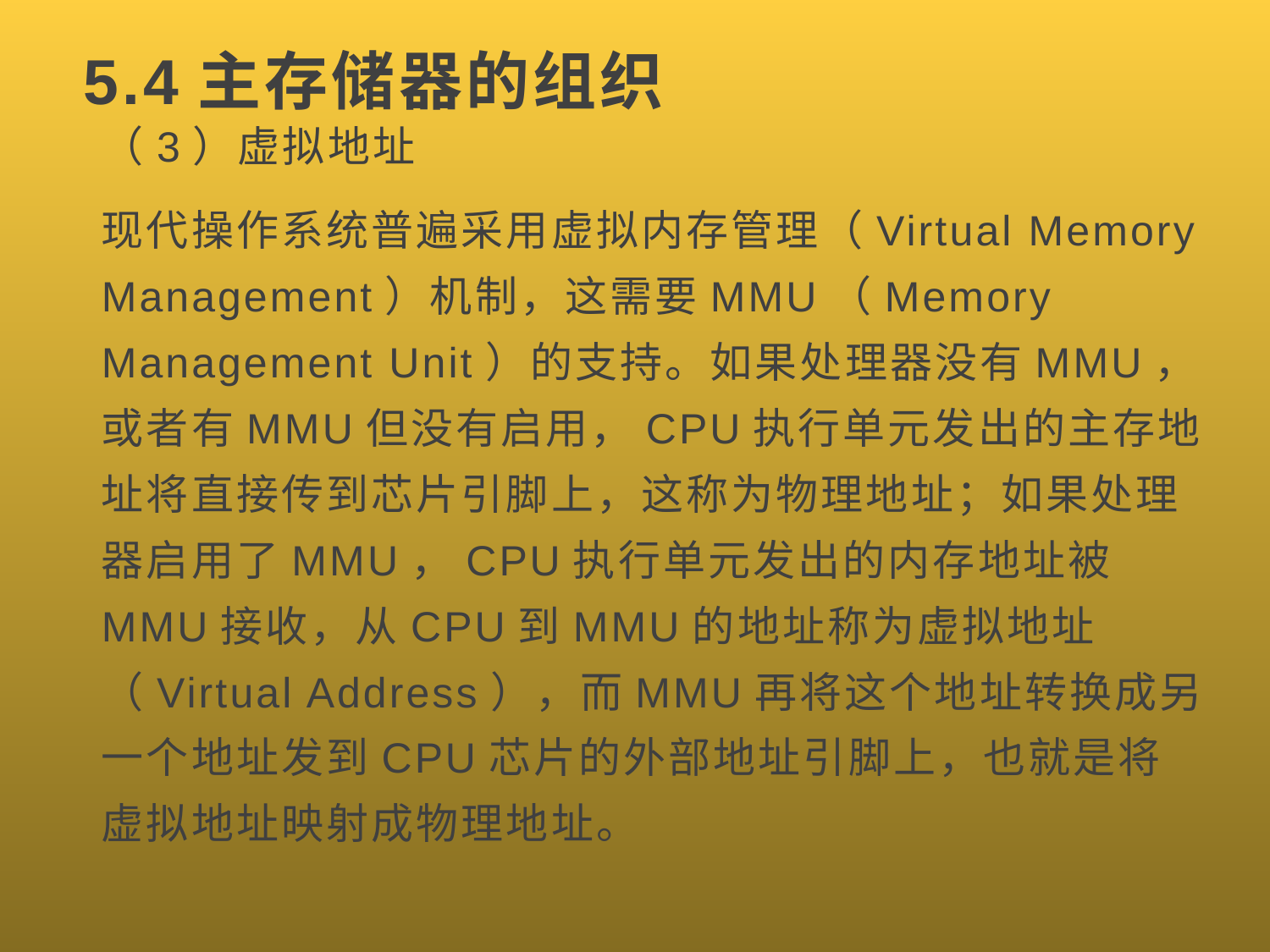

# 5.4主存储器的组织

（3）虚拟地址
现代操作系统普遍采用虚拟内存管理（Virtual Memory Management）机制，这需要MMU（Memory Management Unit）的支持。如果处理器没有MMU，或者有MMU但没有启用，CPU执行单元发出的主存地址将直接传到芯片引脚上，这称为物理地址；如果处理器启用了MMU，CPU执行单元发出的内存地址被MMU接收，从CPU到MMU的地址称为虚拟地址（Virtual Address），而MMU再将这个地址转换成另一个地址发到CPU芯片的外部地址引脚上，也就是将虚拟地址映射成物理地址。